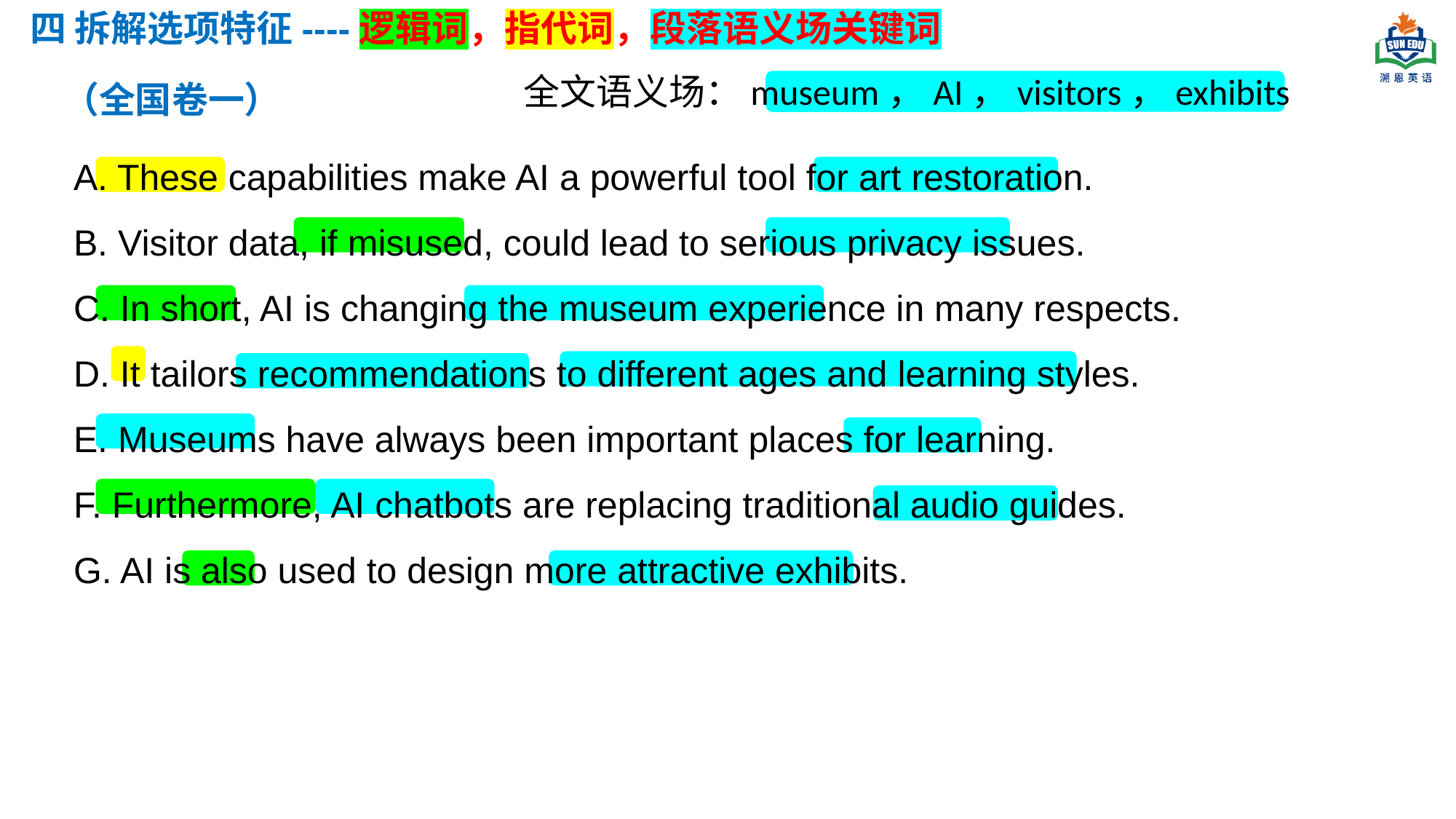

四 拆解选项特征----逻辑词，指代词，段落语义场关键词
全文语义场：museum，AI，visitors，exhibits

（全国卷一）
A. These capabilities make AI a powerful tool for art restoration.
B. Visitor data, if misused, could lead to serious privacy issues.
C. In short, AI is changing the museum experience in many respects.
D. It tailors recommendations to different ages and learning styles.
E. Museums have always been important places for learning.
F. Furthermore, AI chatbots are replacing traditional audio guides.
G. AI is also used to design more attractive exhibits.